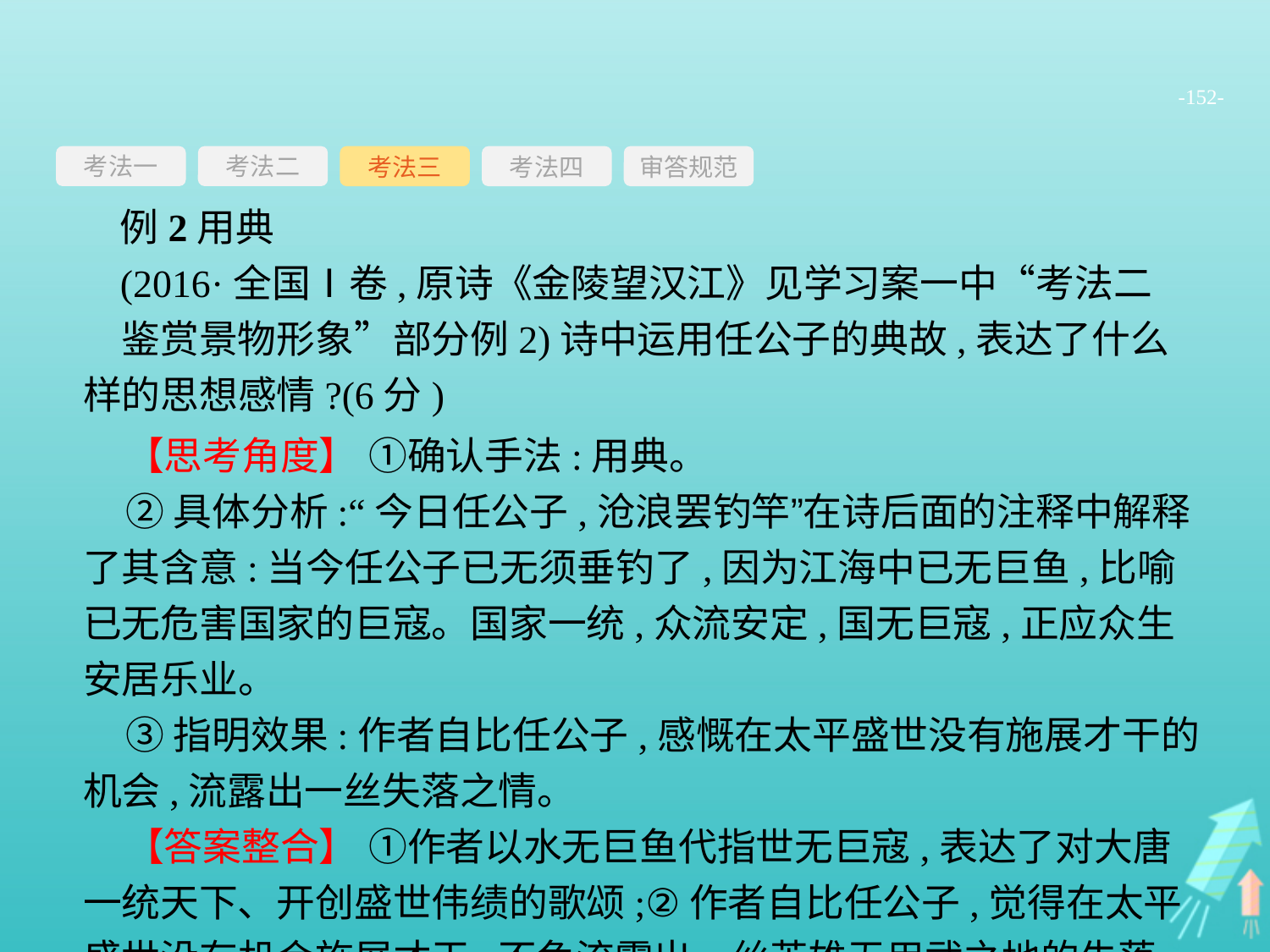

-152-
考法一
考法三
考法四
审答规范
考法二
例2用典
(2016·全国Ⅰ卷,原诗《金陵望汉江》见学习案一中“考法二　鉴赏景物形象”部分例2)诗中运用任公子的典故,表达了什么样的思想感情?(6分)
【思考角度】 ①确认手法:用典。
②具体分析:“今日任公子,沧浪罢钓竿”在诗后面的注释中解释了其含意:当今任公子已无须垂钓了,因为江海中已无巨鱼,比喻已无危害国家的巨寇。国家一统,众流安定,国无巨寇,正应众生安居乐业。
③指明效果:作者自比任公子,感慨在太平盛世没有施展才干的机会,流露出一丝失落之情。
【答案整合】 ①作者以水无巨鱼代指世无巨寇,表达了对大唐一统天下、开创盛世伟绩的歌颂;②作者自比任公子,觉得在太平盛世没有机会施展才干,不免流露出一丝英雄无用武之地的失落。